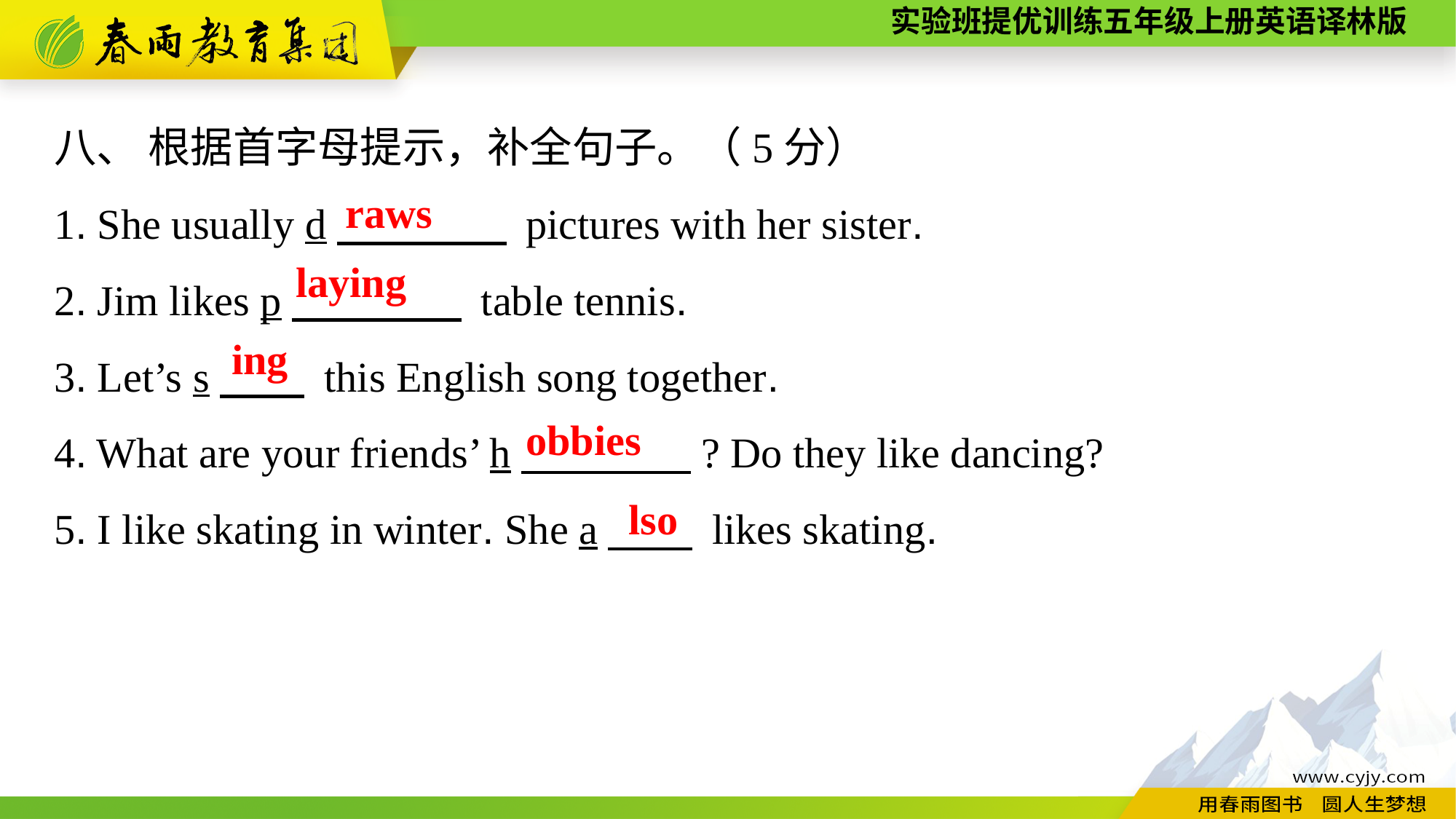

八、 根据首字母提示，补全句子。（5分）
1. She usually d　　　　 pictures with her sister.
2. Jim likes p　　　　 table tennis.
3. Let’s s　　 this English song together.
4. What are your friends’ h　　　　? Do they like dancing?
5. I like skating in winter. She a　　 likes skating.
raws
laying
ing
obbies
lso